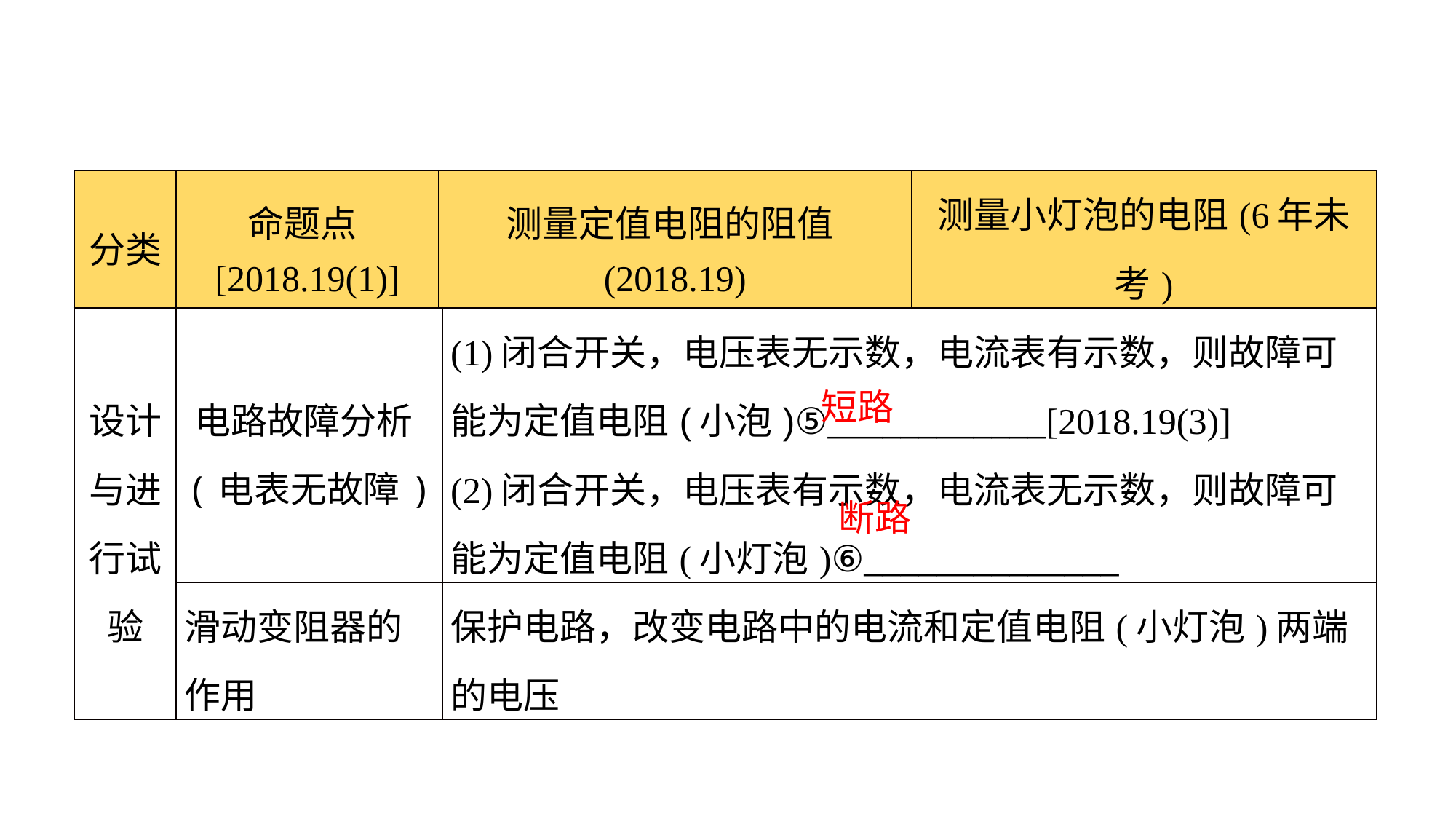

| 分类 | 命题点[2018.19(1)] | 测量定值电阻的阻值(2018.19) |  | 测量小灯泡的电阻(6年未考) |
| --- | --- | --- | --- | --- |
| 设计与进行试验 | 电路故障分析(电表无故障) |  | (1)闭合开关，电压表无示数，电流表有示数，则故障可能为定值电阻(小泡)⑤\_\_\_\_\_\_\_\_\_\_\_\_[2018.19(3)] (2)闭合开关，电压表有示数，电流表无示数，则故障可能为定值电阻(小灯泡)⑥\_\_\_\_\_\_\_\_\_\_\_\_\_\_ |  |
|  | 滑动变阻器的作用 |  | 保护电路，改变电路中的电流和定值电阻(小灯泡)两端的电压 |  |
短路
断路